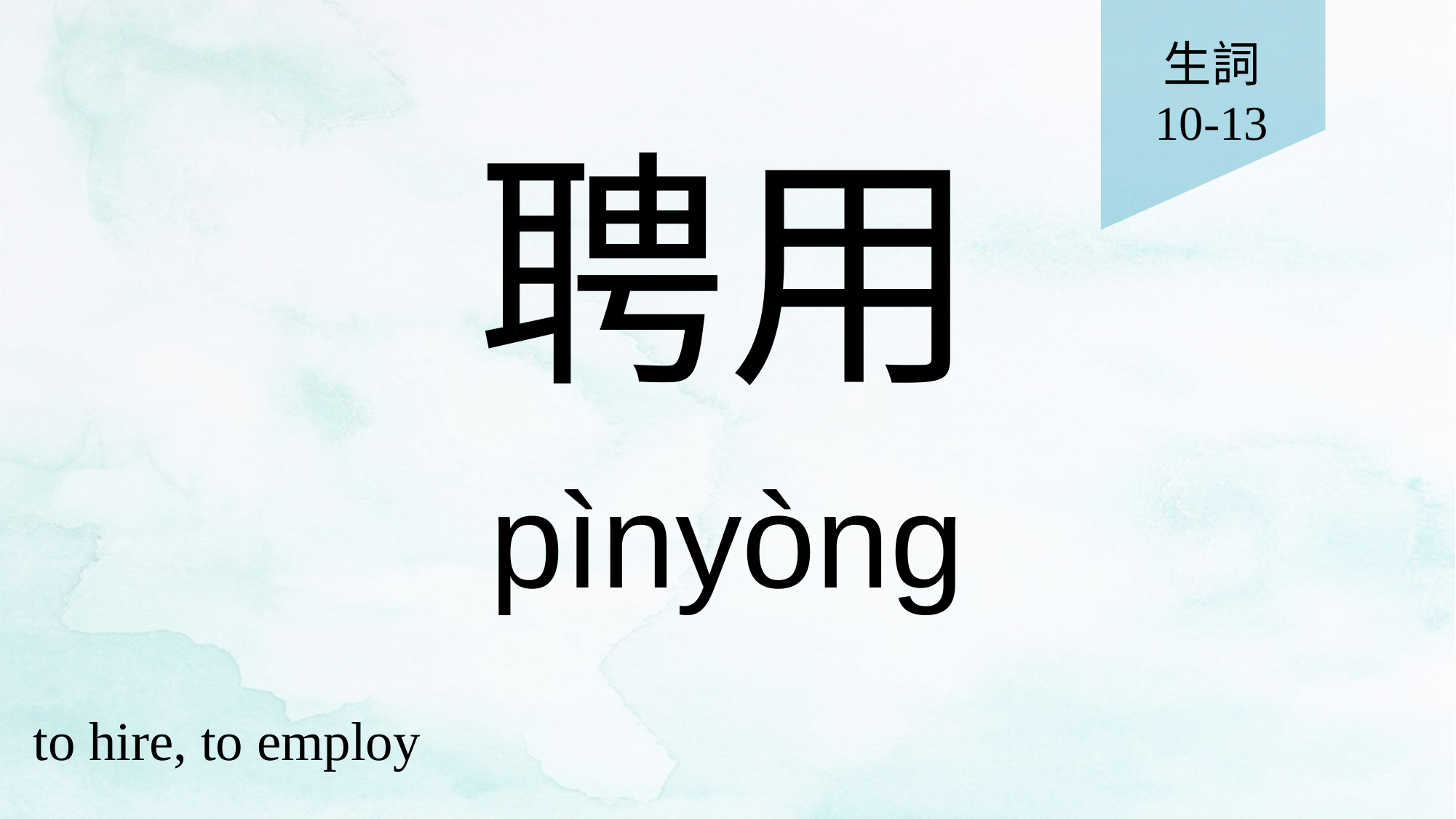

生詞
10-13
# 聘用
pìnyòng
to hire, to employ